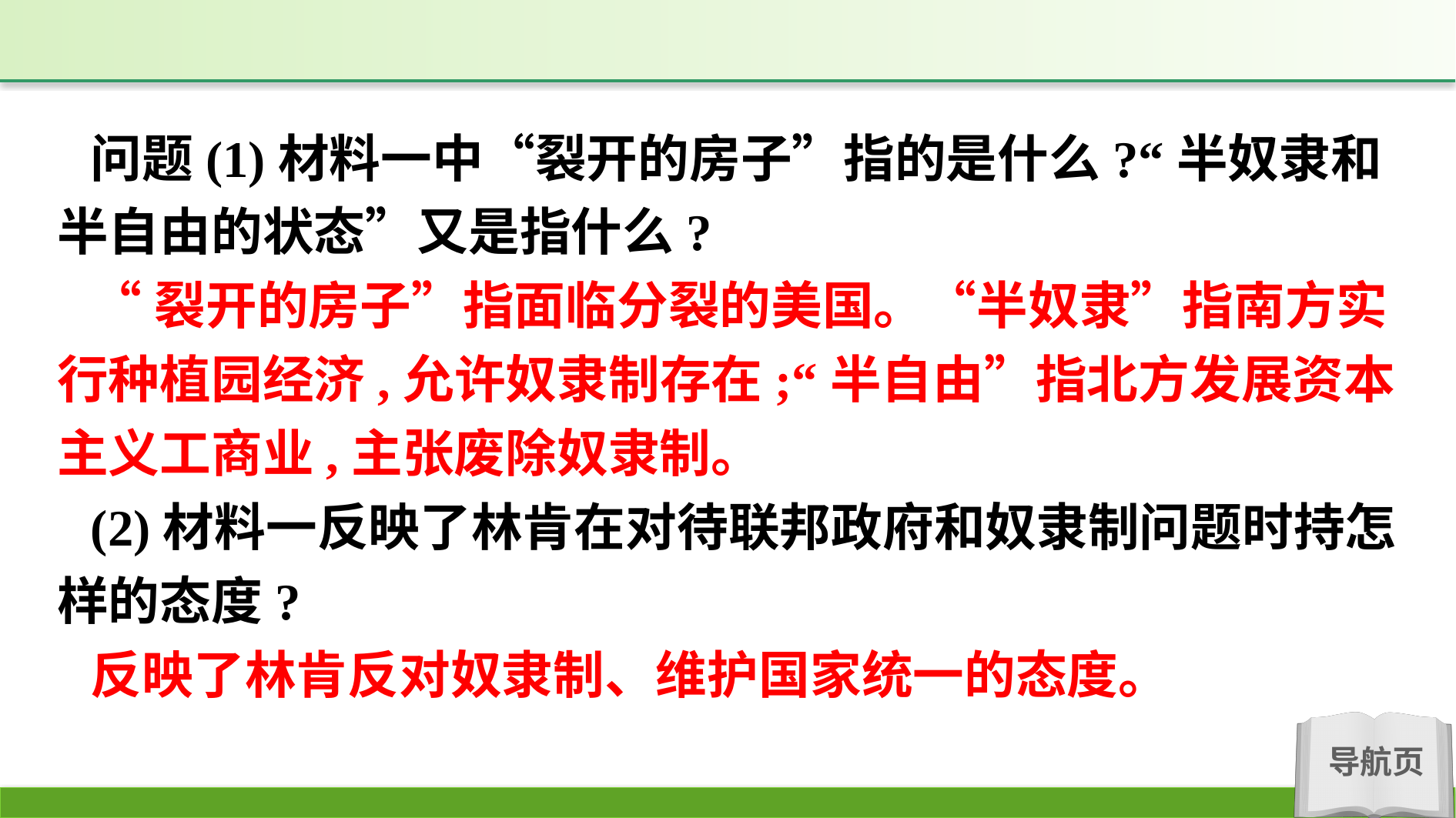

问题(1)材料一中“裂开的房子”指的是什么?“半奴隶和半自由的状态”又是指什么?
“裂开的房子”指面临分裂的美国。“半奴隶”指南方实行种植园经济,允许奴隶制存在;“半自由”指北方发展资本主义工商业,主张废除奴隶制。
(2)材料一反映了林肯在对待联邦政府和奴隶制问题时持怎样的态度?
反映了林肯反对奴隶制、维护国家统一的态度。